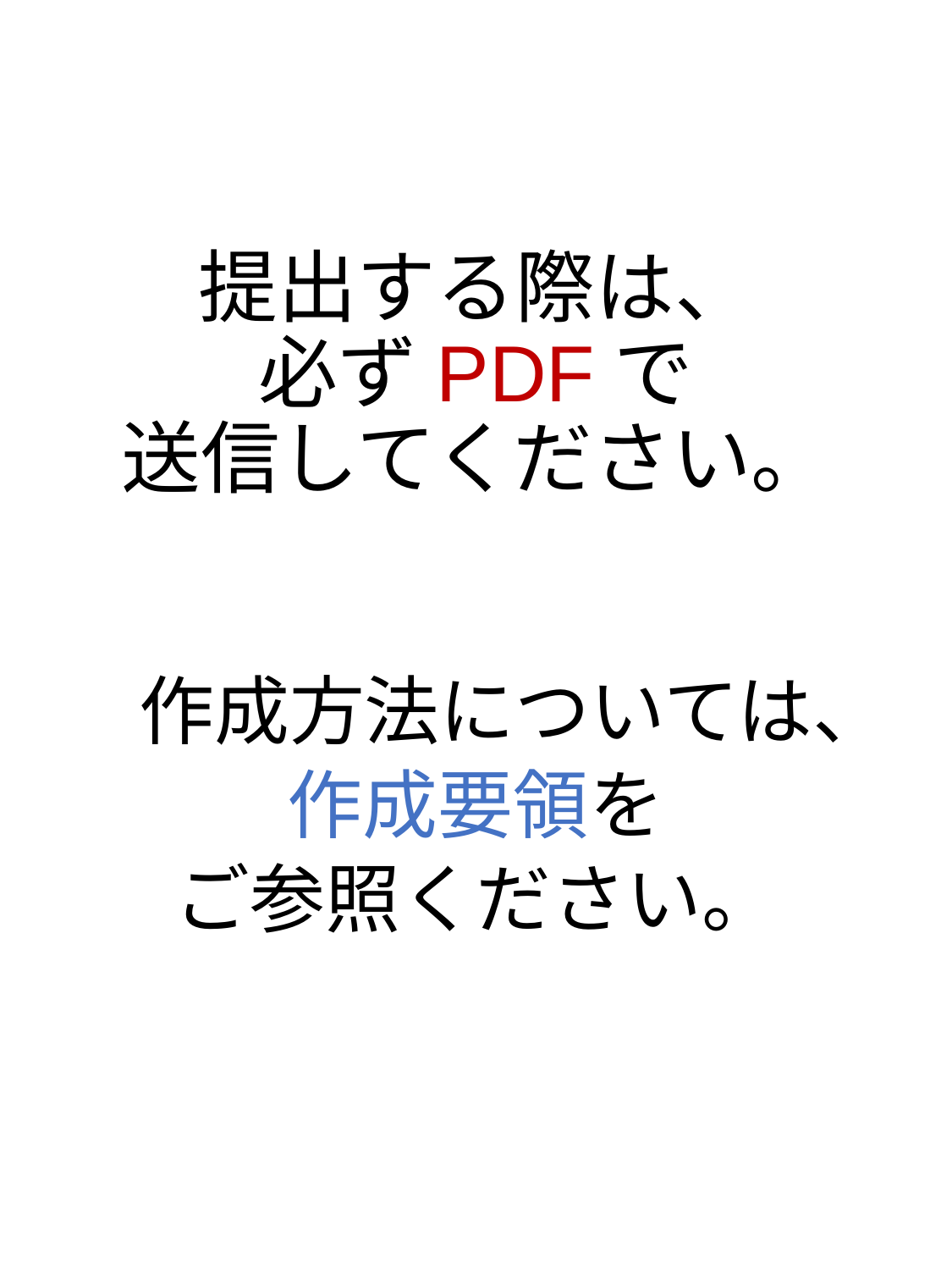

# 提出する際は、 必ずPDFで 送信してください。
作成方法については、
作成要領を
ご参照ください。